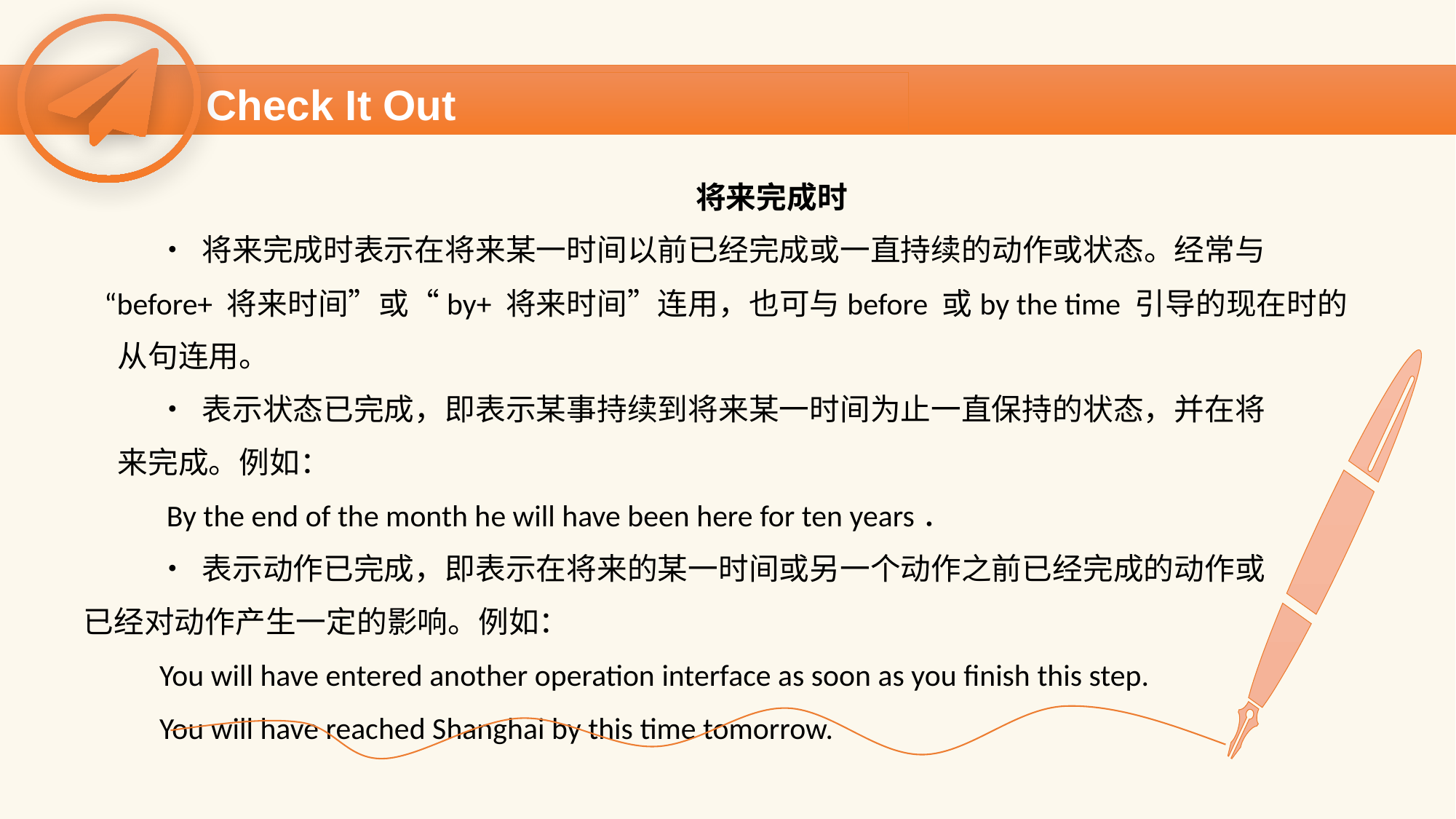

Check It Out
 将来完成时
           • 将来完成时表示在将来某一时间以前已经完成或一直持续的动作或状态。经常与
   “before+ 将来时间”或“by+ 将来时间”连用，也可与before 或by the time 引导的现在时的
    从句连用。
           • 表示状态已完成，即表示某事持续到将来某一时间为止一直保持的状态，并在将
    来完成。例如：
            By the end of the month he will have been here for ten years．
           • 表示动作已完成，即表示在将来的某一时间或另一个动作之前已经完成的动作或
已经对动作产生一定的影响。例如：
           You will have entered another operation interface as soon as you finish this step.
           You will have reached Shanghai by this time tomorrow.